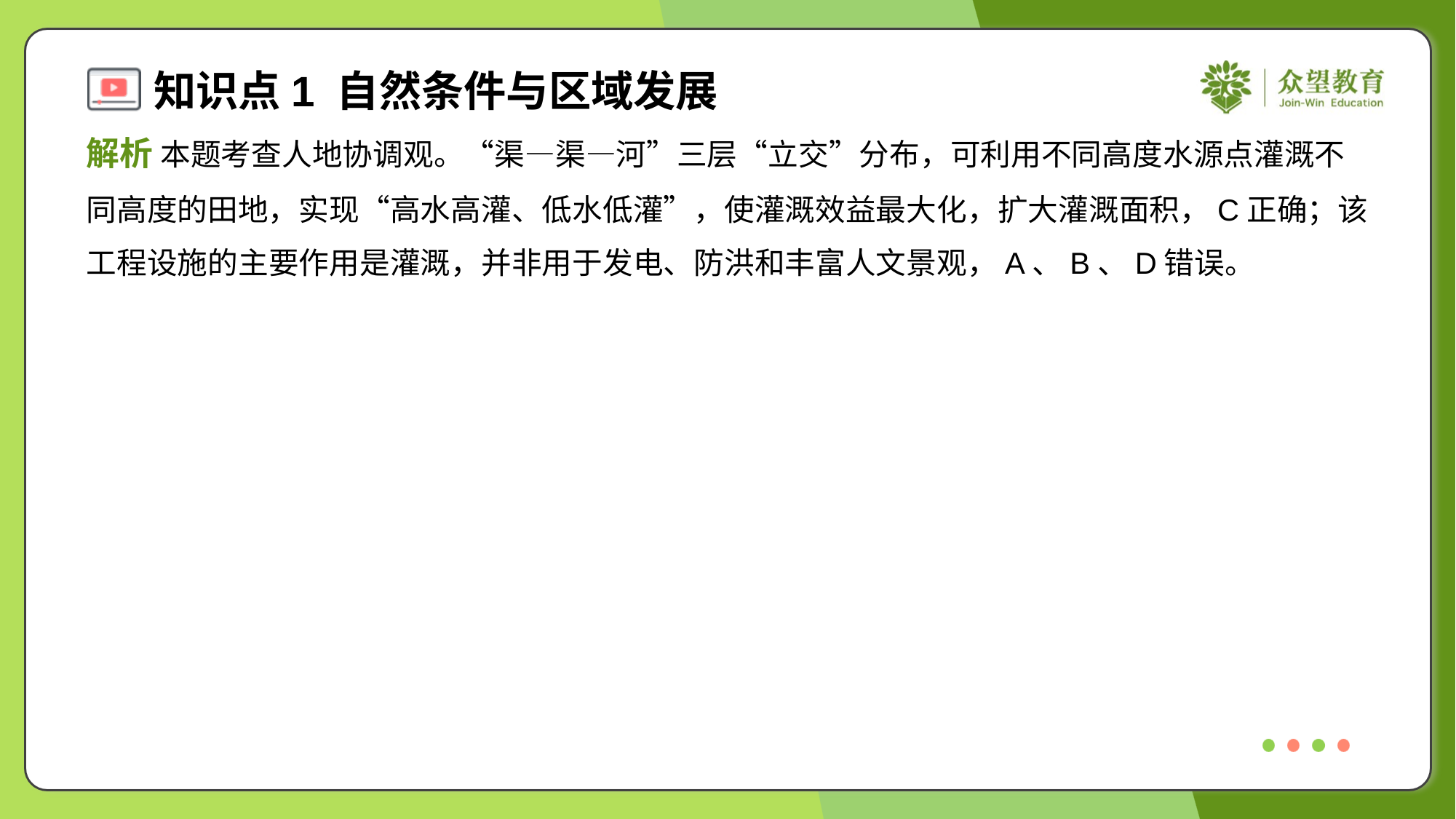

解析 本题考查人地协调观。“渠—渠—河”三层“立交”分布，可利用不同高度水源点灌溉不
同高度的田地，实现“高水高灌、低水低灌”，使灌溉效益最大化，扩大灌溉面积，C正确；该
工程设施的主要作用是灌溉，并非用于发电、防洪和丰富人文景观，A、B、D错误。